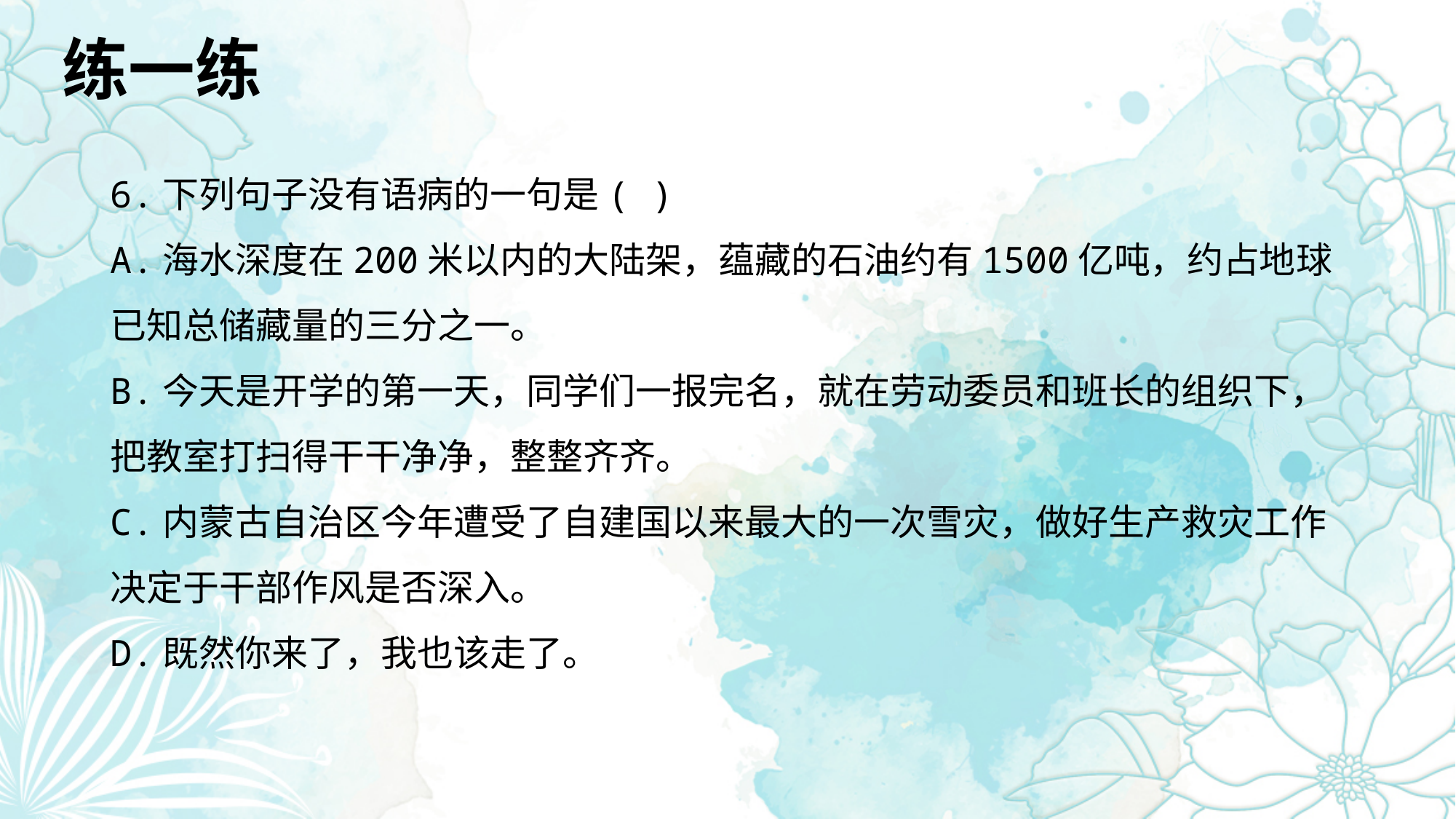

练一练
6.下列句子没有语病的一句是( )
A.海水深度在200米以内的大陆架，蕴藏的石油约有1500亿吨，约占地球已知总储藏量的三分之一。
B.今天是开学的第一天，同学们一报完名，就在劳动委员和班长的组织下，把教室打扫得干干净净，整整齐齐。
C.内蒙古自治区今年遭受了自建国以来最大的一次雪灾，做好生产救灾工作决定于干部作风是否深入。
D.既然你来了，我也该走了。